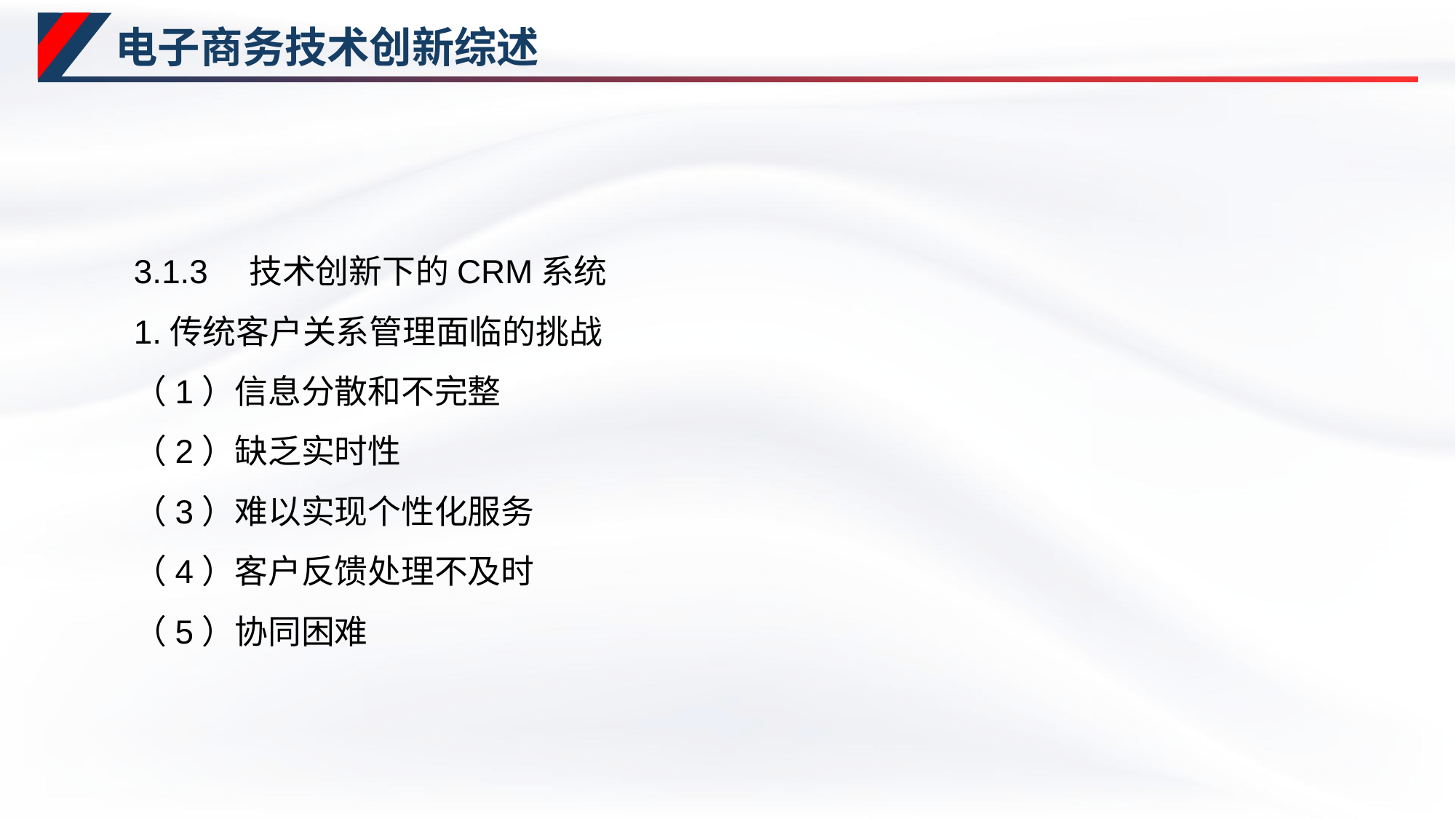

# 电子商务技术创新综述
3.1.3　技术创新下的CRM系统
1.传统客户关系管理面临的挑战
（1）信息分散和不完整
（2）缺乏实时性
（3）难以实现个性化服务
（4）客户反馈处理不及时
（5）协同困难